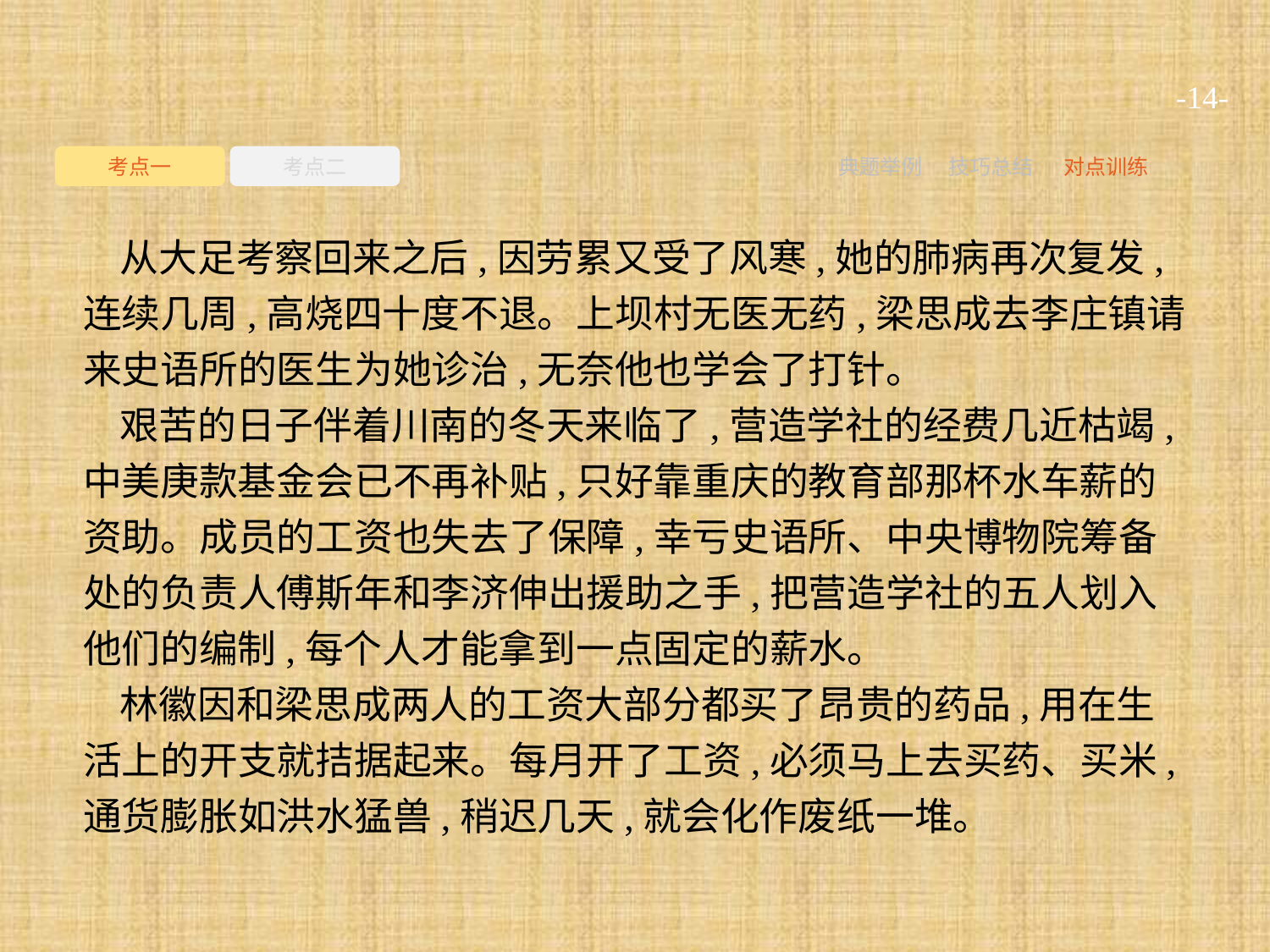

-14-
考点一
考点二
典题举例
技巧总结
对点训练
从大足考察回来之后,因劳累又受了风寒,她的肺病再次复发,连续几周,高烧四十度不退。上坝村无医无药,梁思成去李庄镇请来史语所的医生为她诊治,无奈他也学会了打针。
艰苦的日子伴着川南的冬天来临了,营造学社的经费几近枯竭,中美庚款基金会已不再补贴,只好靠重庆的教育部那杯水车薪的资助。成员的工资也失去了保障,幸亏史语所、中央博物院筹备处的负责人傅斯年和李济伸出援助之手,把营造学社的五人划入他们的编制,每个人才能拿到一点固定的薪水。
林徽因和梁思成两人的工资大部分都买了昂贵的药品,用在生活上的开支就拮据起来。每月开了工资,必须马上去买药、买米,通货膨胀如洪水猛兽,稍迟几天,就会化作废纸一堆。